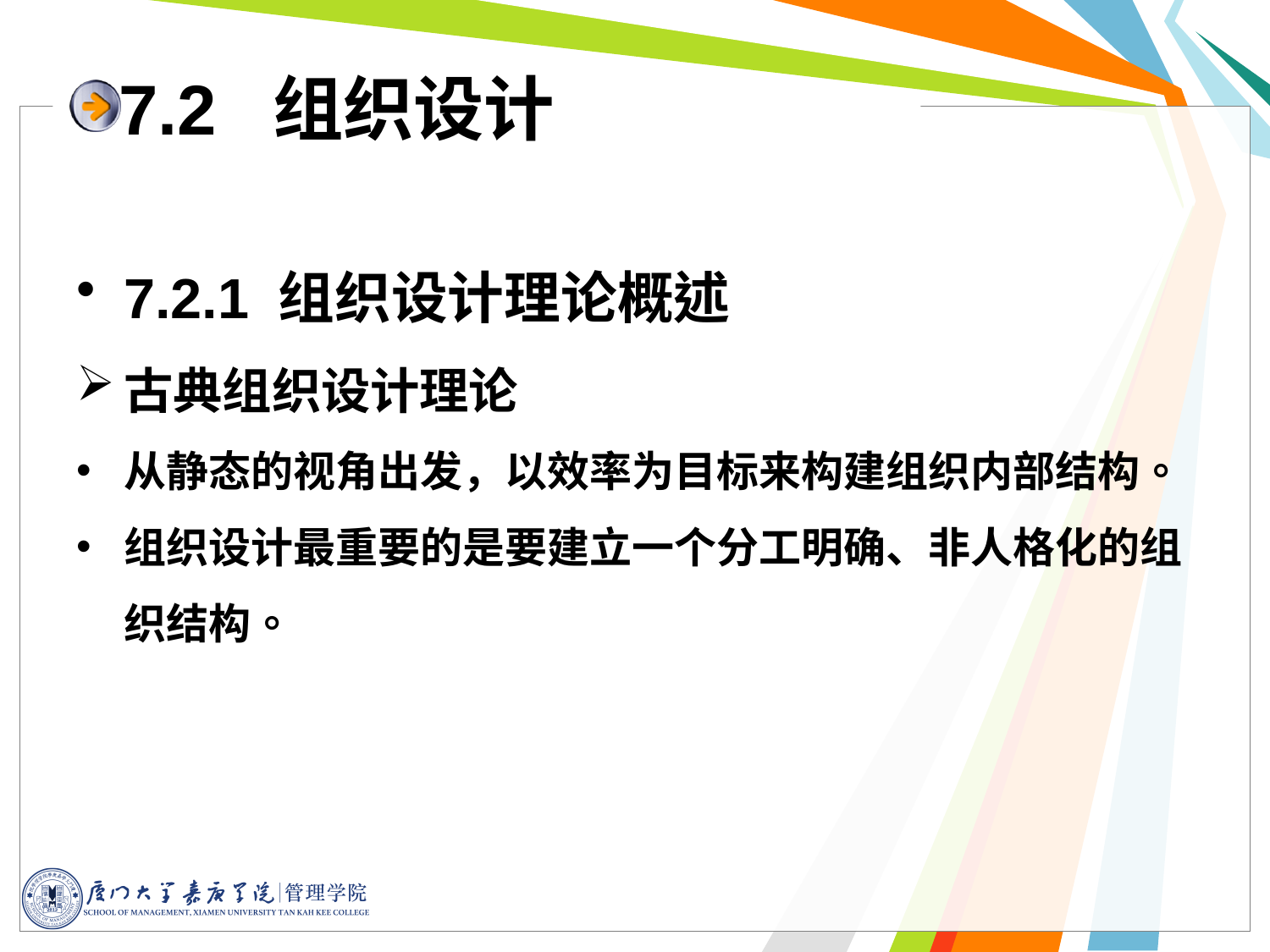

# 7.2  组织设计
7.2.1 组织设计理论概述
古典组织设计理论
从静态的视角出发，以效率为目标来构建组织内部结构。
组织设计最重要的是要建立一个分工明确、非人格化的组织结构。